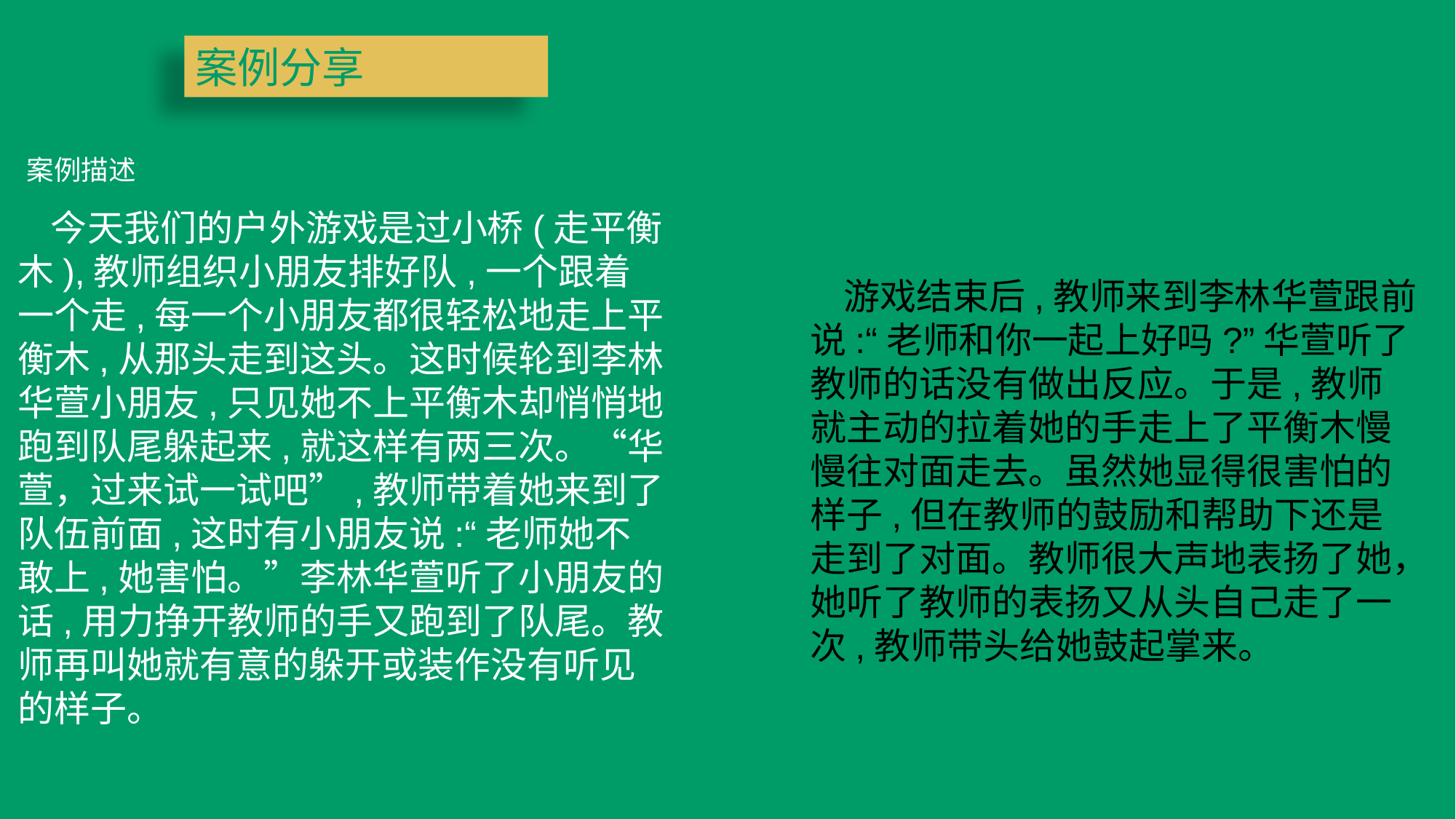

案例分享
   游戏结束后,教师来到李林华萱跟前说:“老师和你一起上好吗?”华萱听了教师的话没有做出反应。于是,教师就主动的拉着她的手走上了平衡木慢慢往对面走去。虽然她显得很害怕的样子,但在教师的鼓励和帮助下还是走到了对面。教师很大声地表扬了她，她听了教师的表扬又从头自己走了一次,教师带头给她鼓起掌来。
案例描述

案例分析
   今天我们的户外游戏是过小桥(走平衡木),教师组织小朋友排好队,一个跟着一个走,每一个小朋友都很轻松地走上平衡木,从那头走到这头。这时候轮到李林华萱小朋友,只见她不上平衡木却悄悄地跑到队尾躲起来,就这样有两三次。“华萱，过来试一试吧”,教师带着她来到了队伍前面,这时有小朋友说:“老师她不敢上,她害怕。”李林华萱听了小朋友的话,用力挣开教师的手又跑到了队尾。教师再叫她就有意的躲开或装作没有听见的样子。
VS